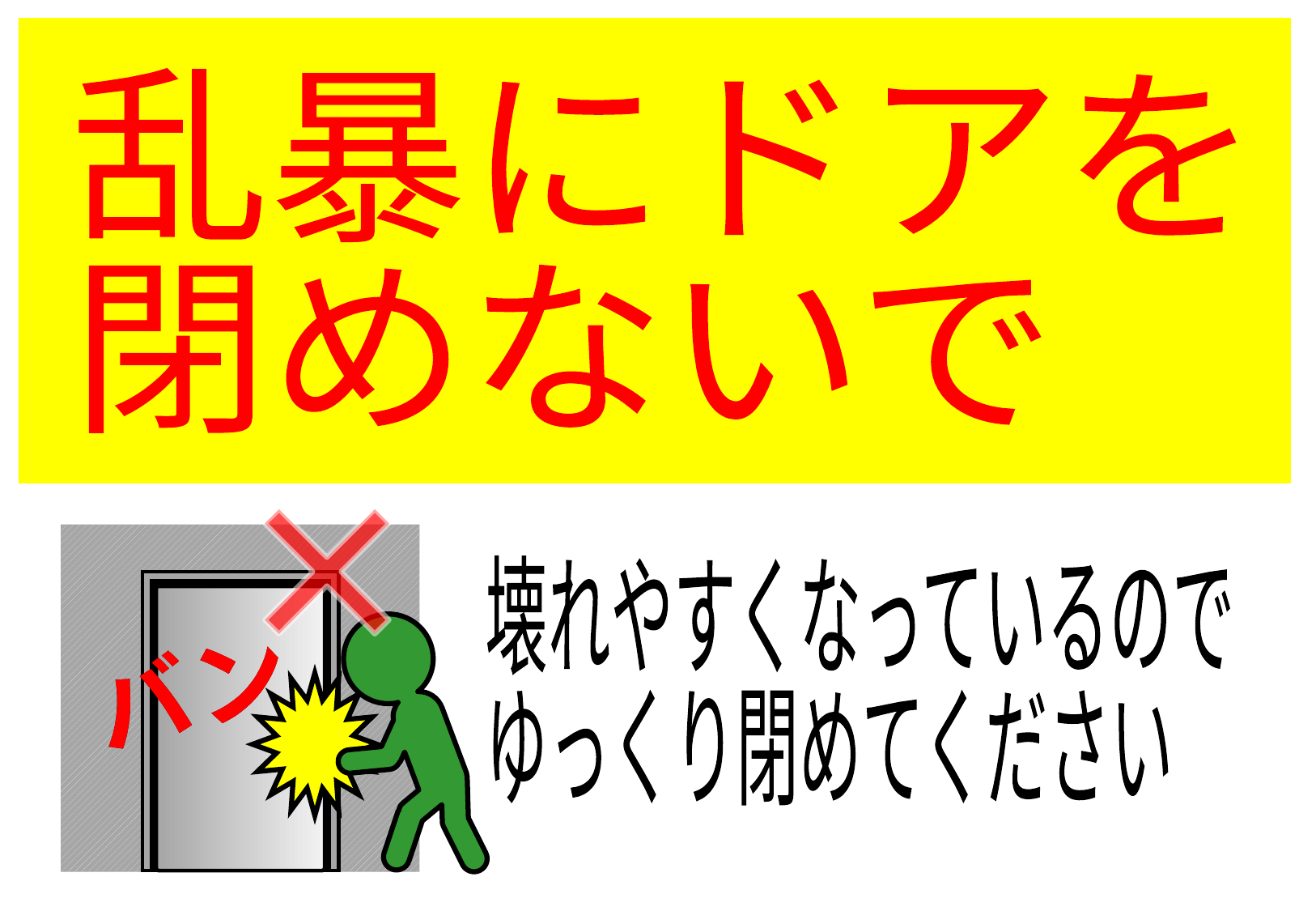

乱暴にドアを
閉めないで

バン
バン
壊れやすくなっているので
ゆっくり閉めてください